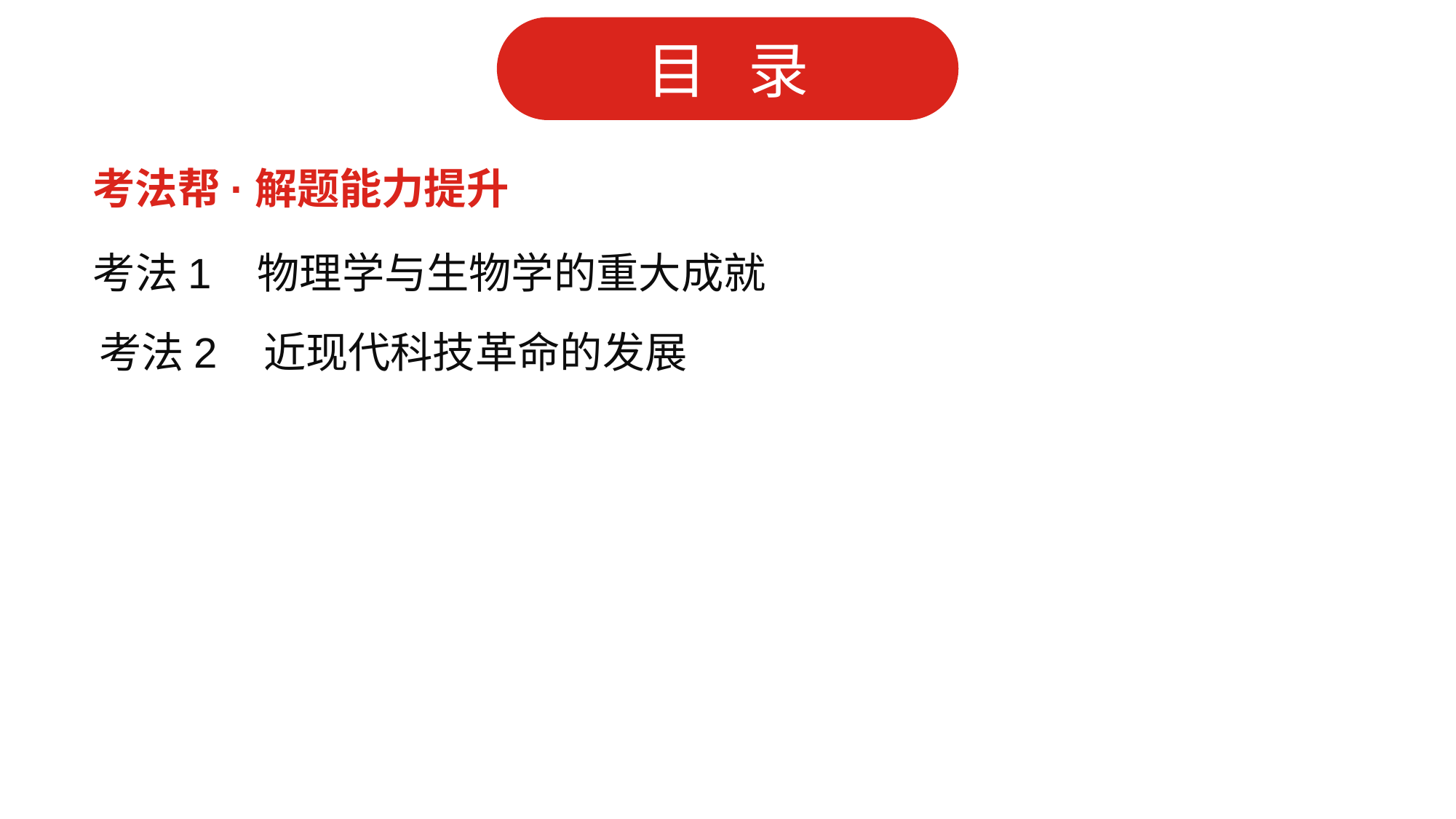

考法帮·解题能力提升

考法1   物理学与生物学的重大成就

考法2   近现代科技革命的发展